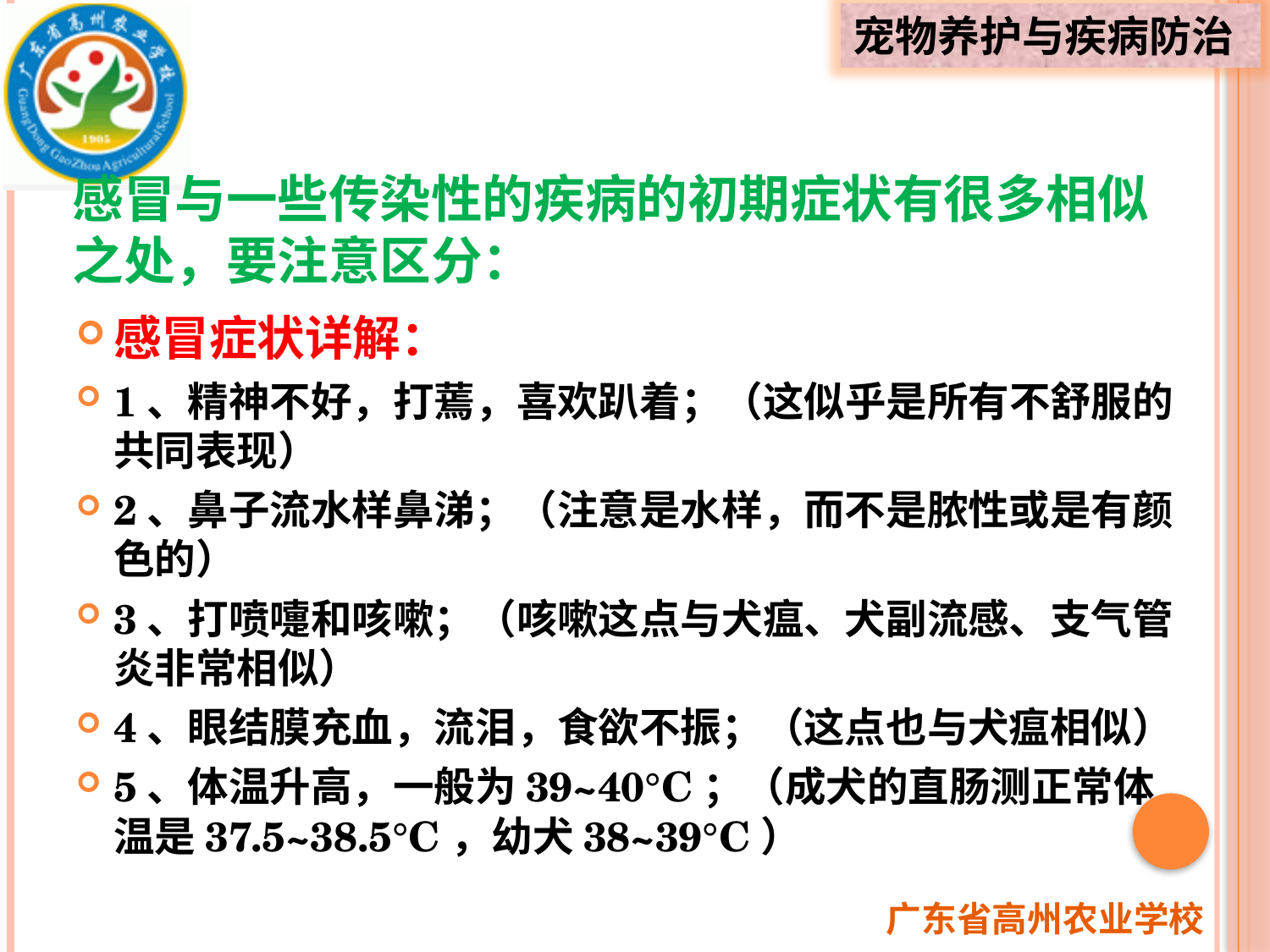

# 感冒与一些传染性的疾病的初期症状有很多相似之处，要注意区分：
感冒症状详解：
1、精神不好，打蔫，喜欢趴着；（这似乎是所有不舒服的共同表现）
2、鼻子流水样鼻涕；（注意是水样，而不是脓性或是有颜色的）
3、打喷嚏和咳嗽；（咳嗽这点与犬瘟、犬副流感、支气管炎非常相似）
4、眼结膜充血，流泪，食欲不振；（这点也与犬瘟相似）
5、体温升高，一般为39~40°C；（成犬的直肠测正常体温是37.5~38.5°C，幼犬38~39°C）